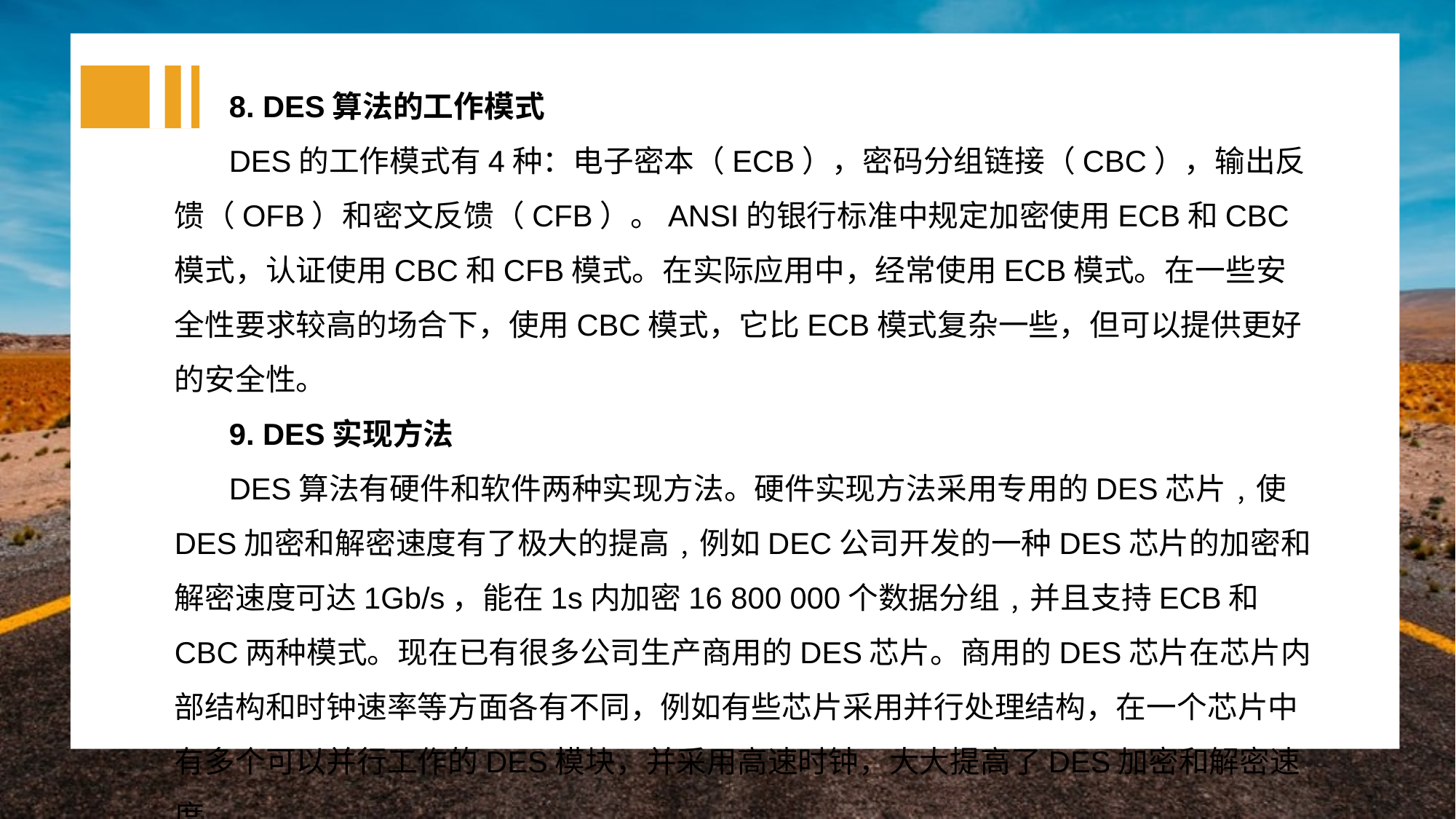

8. DES算法的工作模式
DES的工作模式有4种：电子密本（ECB），密码分组链接（CBC），输出反馈（OFB）和密文反馈（CFB）。ANSI的银行标准中规定加密使用ECB和CBC模式，认证使用CBC和CFB模式。在实际应用中，经常使用ECB模式。在一些安全性要求较高的场合下，使用CBC模式，它比ECB模式复杂一些，但可以提供更好的安全性。
9. DES实现方法
DES算法有硬件和软件两种实现方法。硬件实现方法采用专用的DES芯片﹐使DES加密和解密速度有了极大的提高﹐例如DEC公司开发的一种DES芯片的加密和解密速度可达1Gb/s，能在1s内加密16 800 000个数据分组﹐并且支持ECB和CBC两种模式。现在已有很多公司生产商用的DES芯片。商用的DES芯片在芯片内部结构和时钟速率等方面各有不同，例如有些芯片采用并行处理结构，在一个芯片中有多个可以并行工作的DES模块，并采用高速时钟，大大提高了DES加密和解密速度。